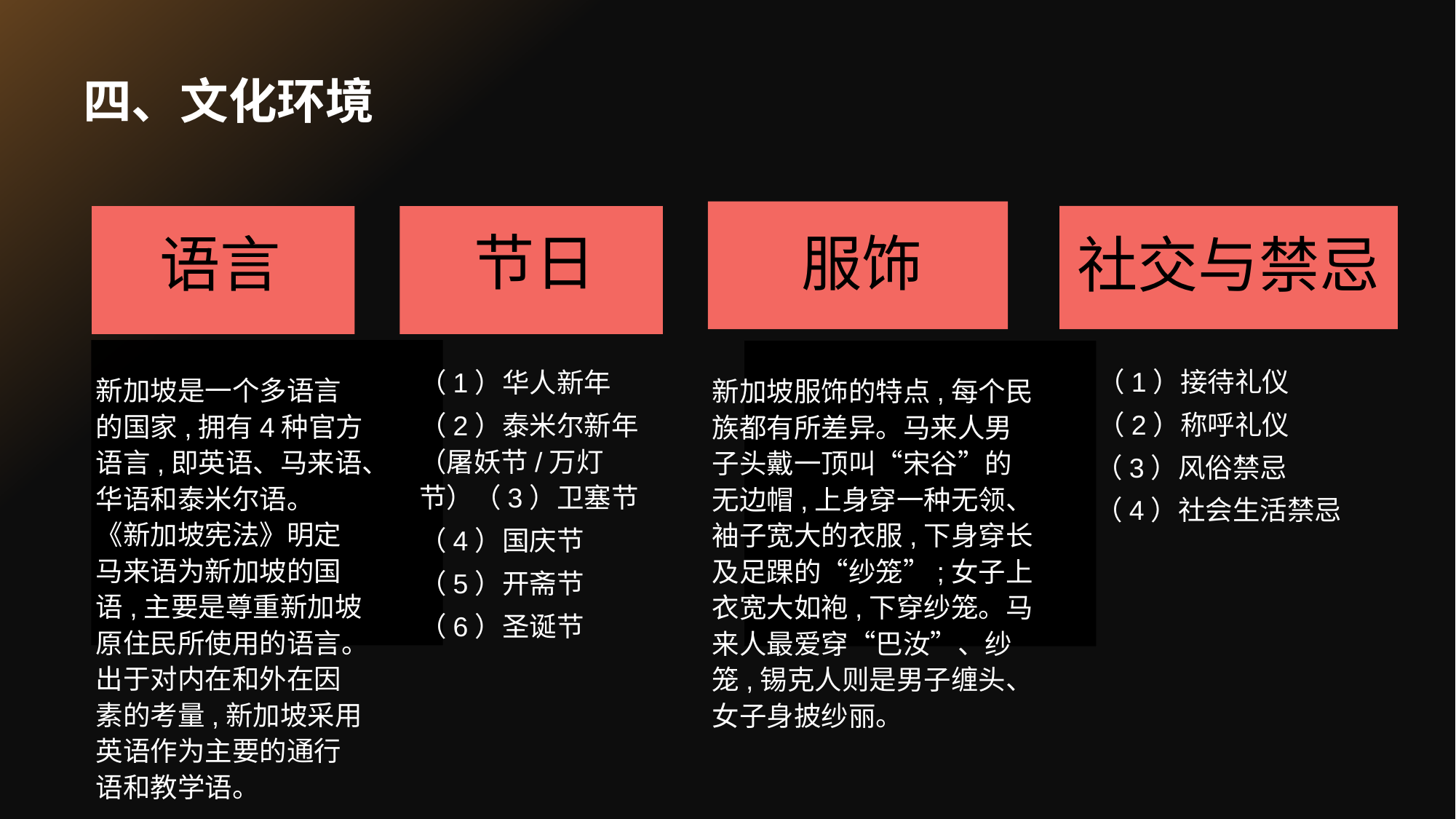

# 四、文化环境

节日
服饰
语言

社交与禁忌

　（1）接待礼仪
　（2）称呼礼仪
   （3）风俗禁忌
   （4）社会生活禁忌
（1）华人新年
（2）泰米尔新年（屠妖节/万灯节）（3）卫塞节
（4）国庆节
（5）开斋节
（6）圣诞节
新加坡是一个多语言的国家,拥有4种官方语言,即英语、马来语、华语和泰米尔语。《新加坡宪法》明定马来语为新加坡的国语,主要是尊重新加坡原住民所使用的语言。出于对内在和外在因素的考量,新加坡采用英语作为主要的通行语和教学语。
新加坡服饰的特点,每个民族都有所差异。马来人男子头戴一顶叫“宋谷”的无边帽,上身穿一种无领、袖子宽大的衣服,下身穿长及足踝的“纱笼”;女子上衣宽大如袍,下穿纱笼。马来人最爱穿“巴汝”、纱笼,锡克人则是男子缠头、女子身披纱丽。